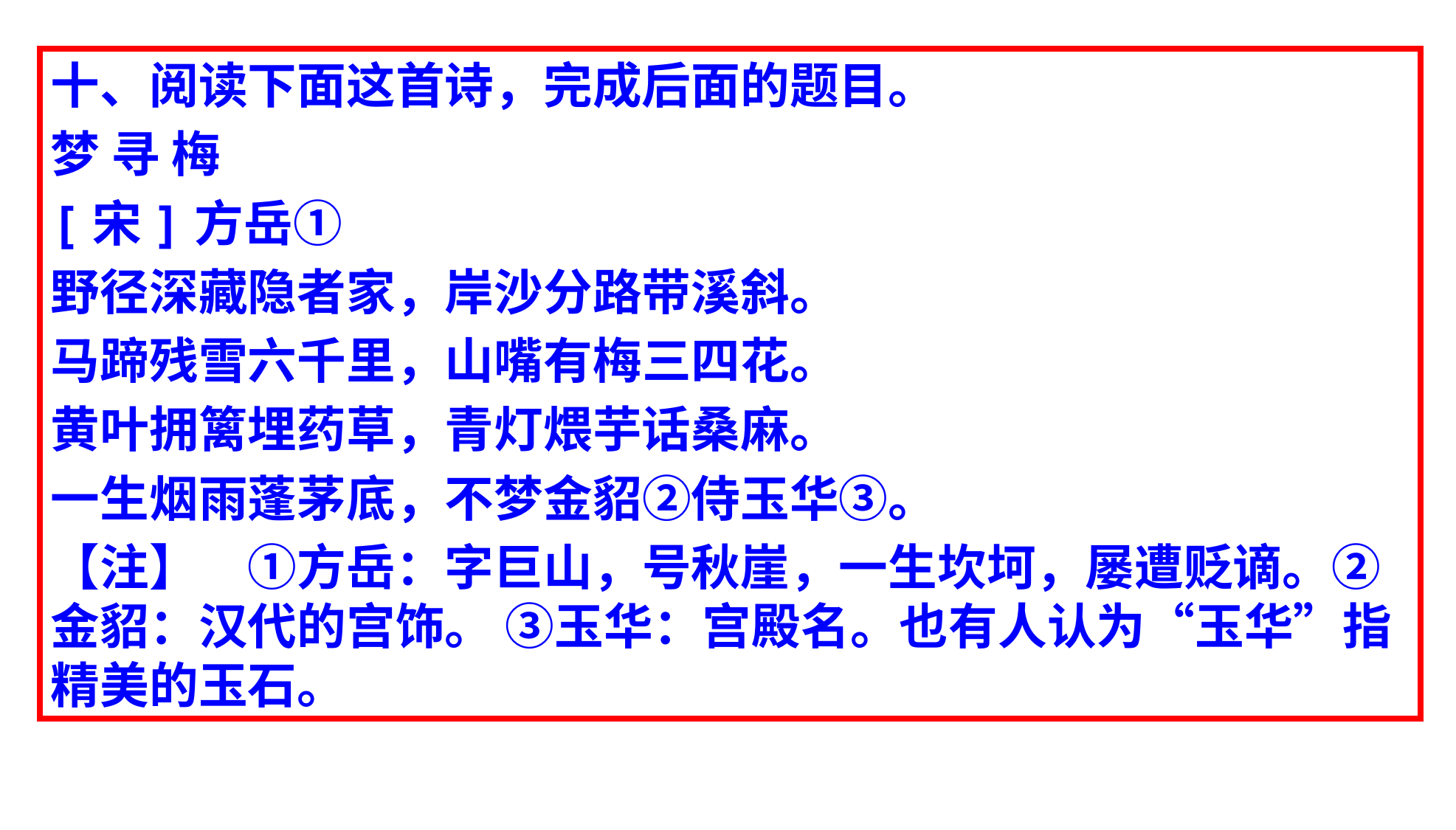

十、阅读下面这首诗，完成后面的题目。
梦 寻 梅
[宋]方岳①
野径深藏隐者家，岸沙分路带溪斜。
马蹄残雪六千里，山嘴有梅三四花。
黄叶拥篱埋药草，青灯煨芋话桑麻。
一生烟雨蓬茅底，不梦金貂②侍玉华③。
【注】　①方岳：字巨山，号秋崖，一生坎坷，屡遭贬谪。②金貂：汉代的宫饰。 ③玉华：宫殿名。也有人认为“玉华”指精美的玉石。